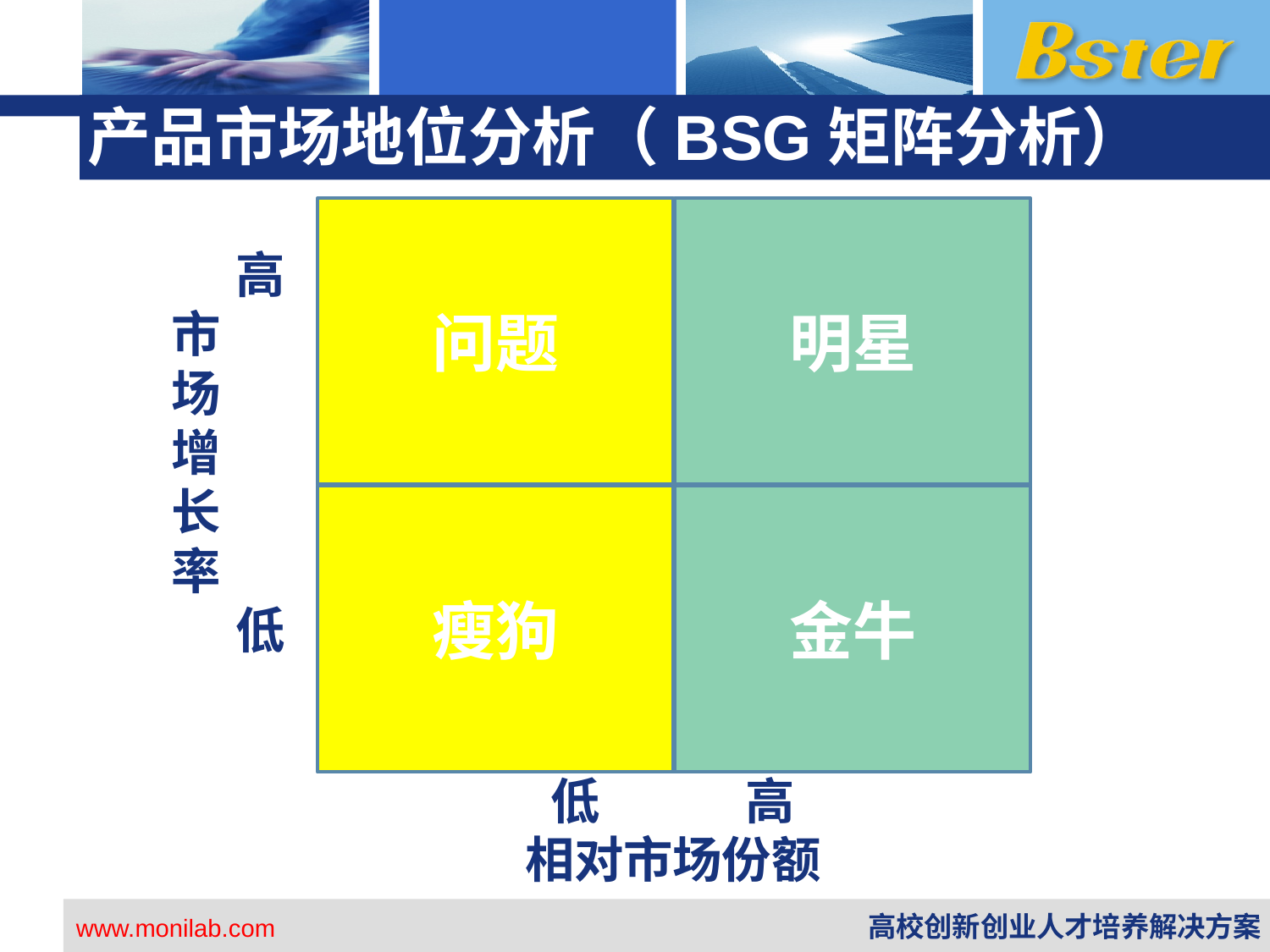

# 产品市场地位分析（BSG矩阵分析）
问题
明星
高
市
场
增
长
率
低
瘦狗
金牛
低             高
相对市场份额